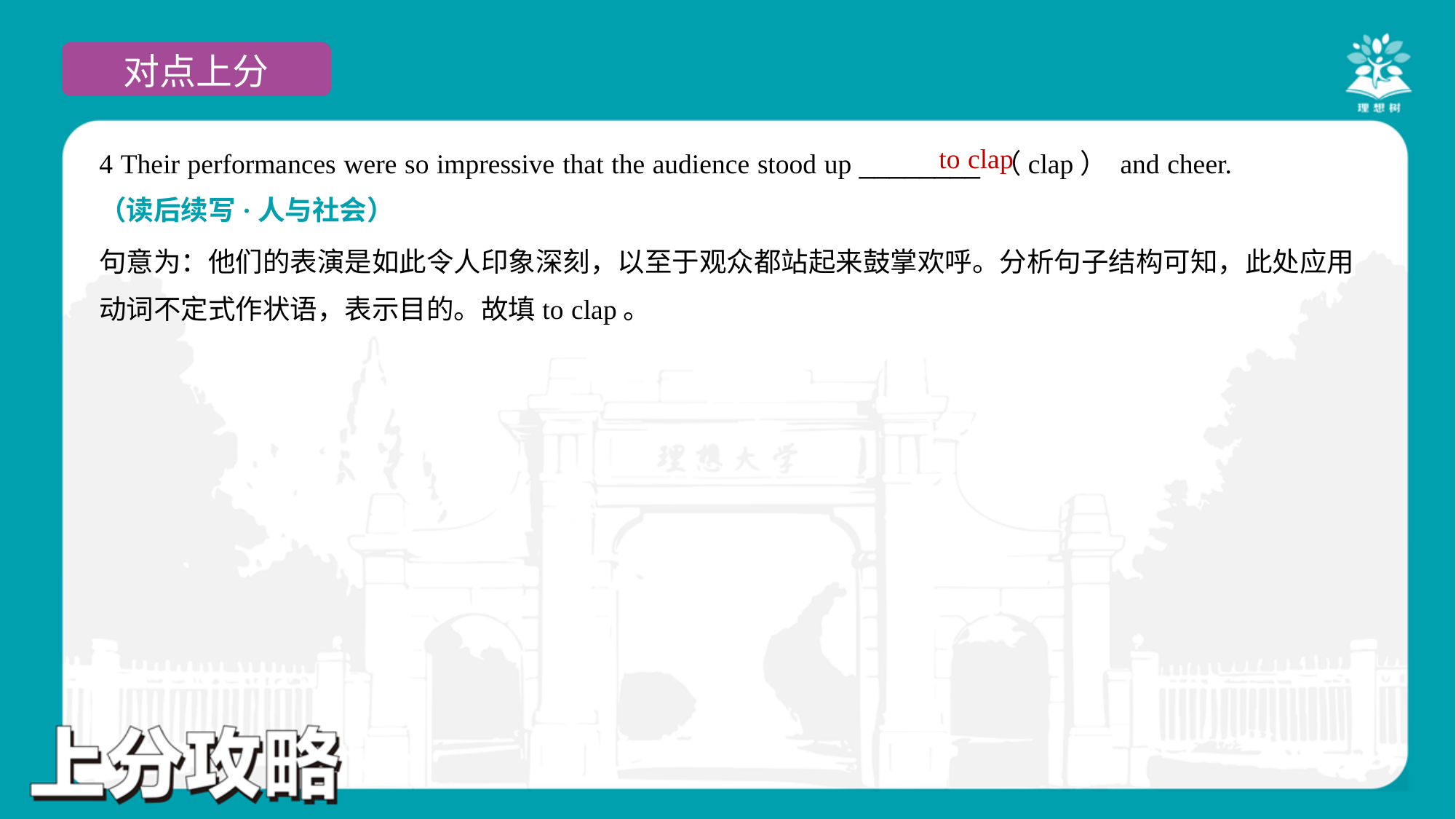

to clap
4 Their performances were so impressive that the audience stood up ________ （clap） and cheer.
（读后续写·人与社会）
句意为：他们的表演是如此令人印象深刻，以至于观众都站起来鼓掌欢呼。分析句子结构可知，此处应用
动词不定式作状语，表示目的。故填to clap。